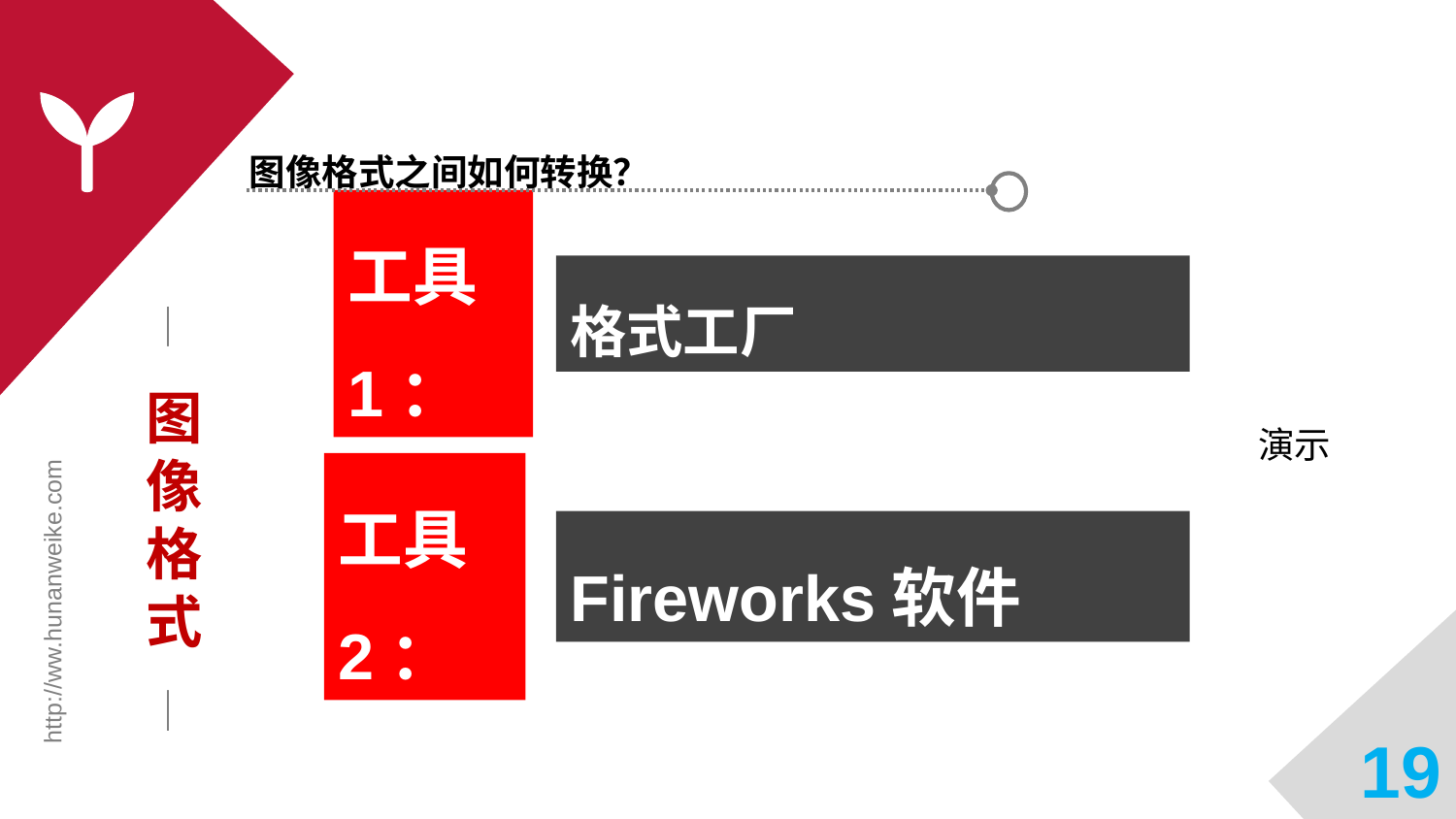

图像格式之间如何转换？

工具1：
格式工厂
图像格式
演示
工具2：
Fireworks软件
http://ww.hunanweike.com

19
19